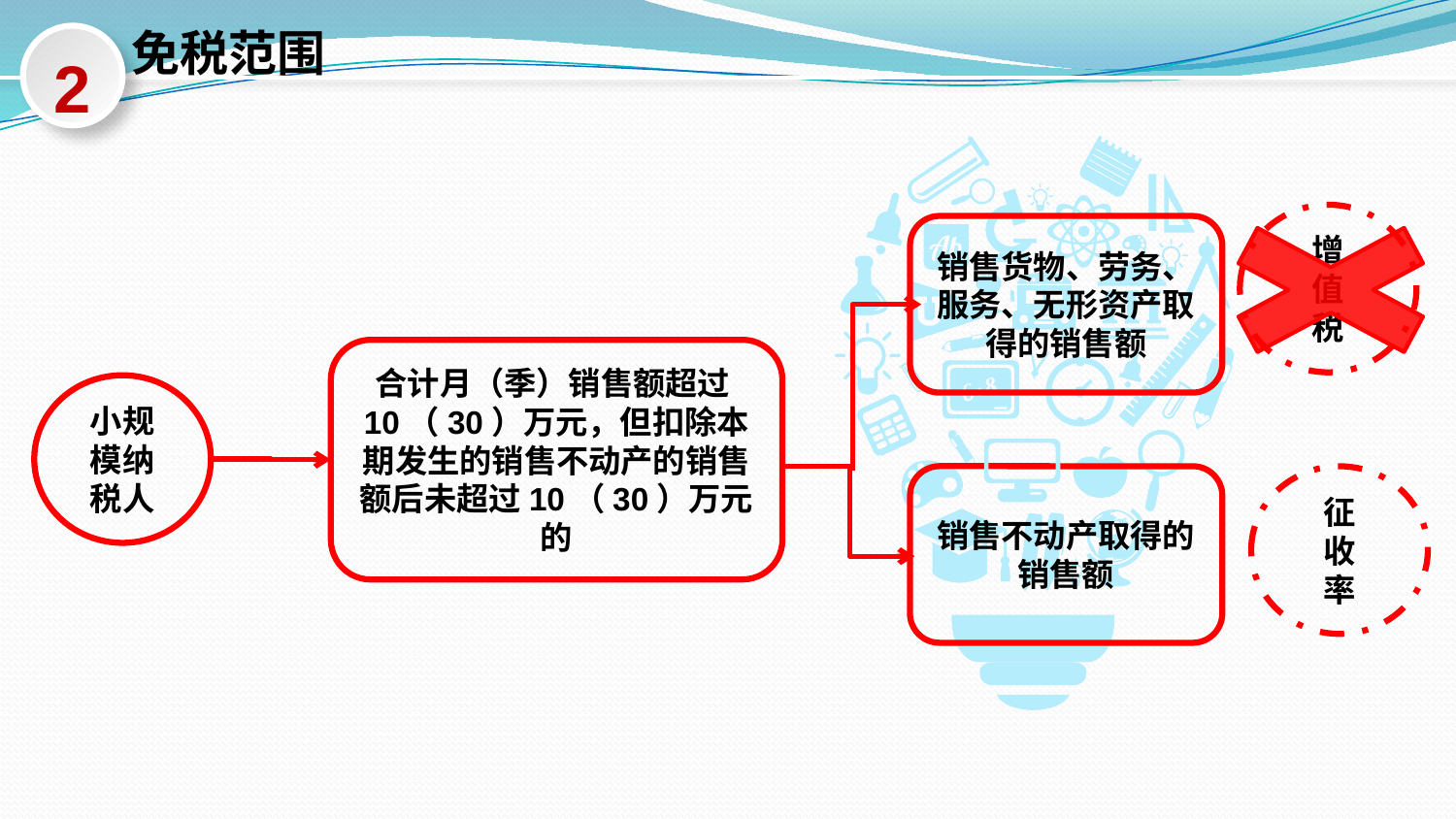

免税范围

2

增
值
税

销售货物、劳务、服务、无形资产取得的销售额

合计月（季）销售额超过10（30）万元，但扣除本期发生的销售不动产的销售额后未超过10（30）万元的

小规模纳税人

销售不动产取得的销售额
征
收
率